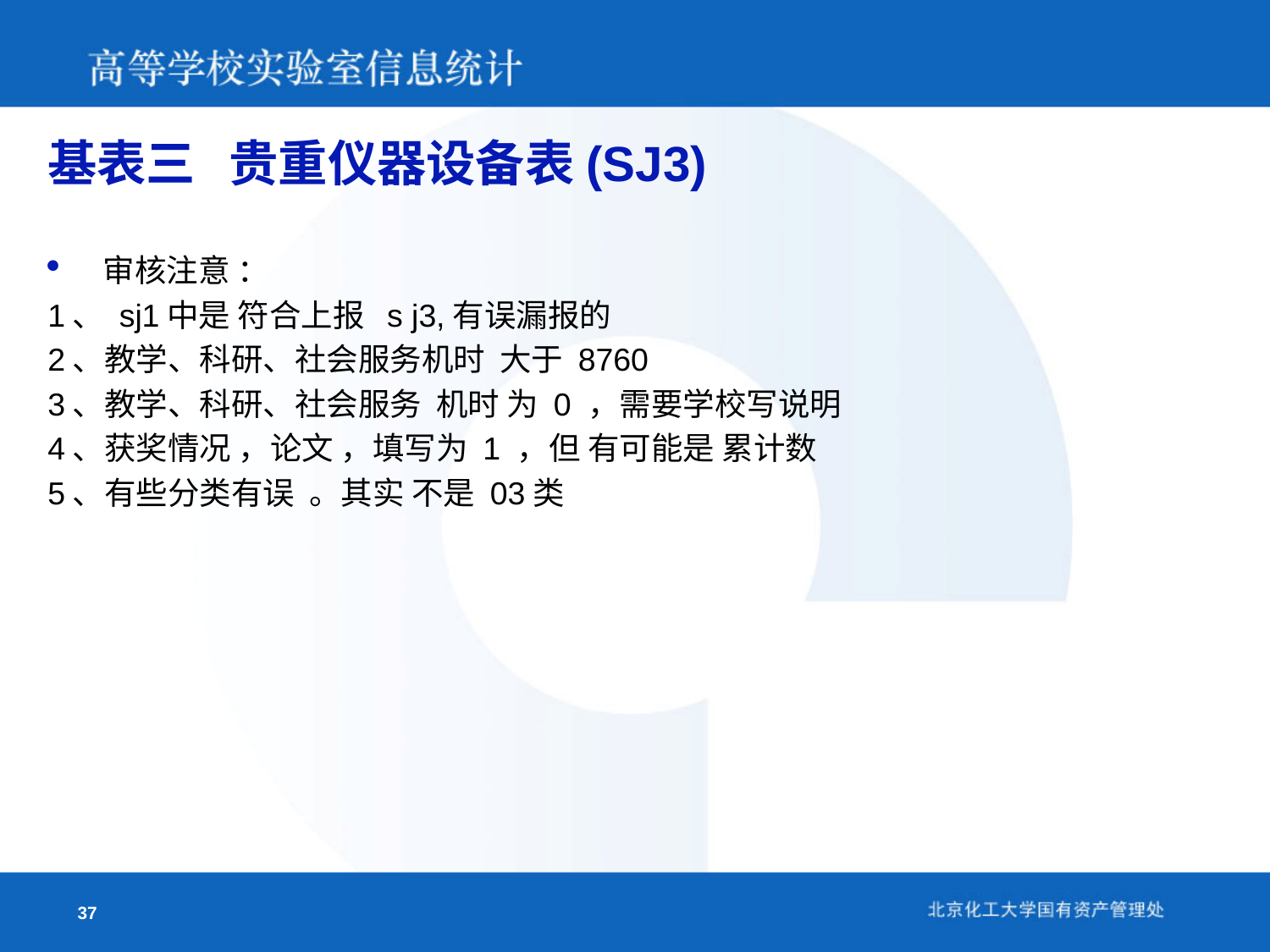

基表三   贵重仪器设备表(SJ3)

审核注意 ：
1、 sj1中是 符合上报  s j3,有误漏报的
2、教学、科研、社会服务机时  大于 8760
3、教学、科研、社会服务  机时 为 0 ，需要学校写说明
4、获奖情况 ，论文 ，填写为 1 ，但 有可能是 累计数
5、有些分类有误  。其实 不是 03类